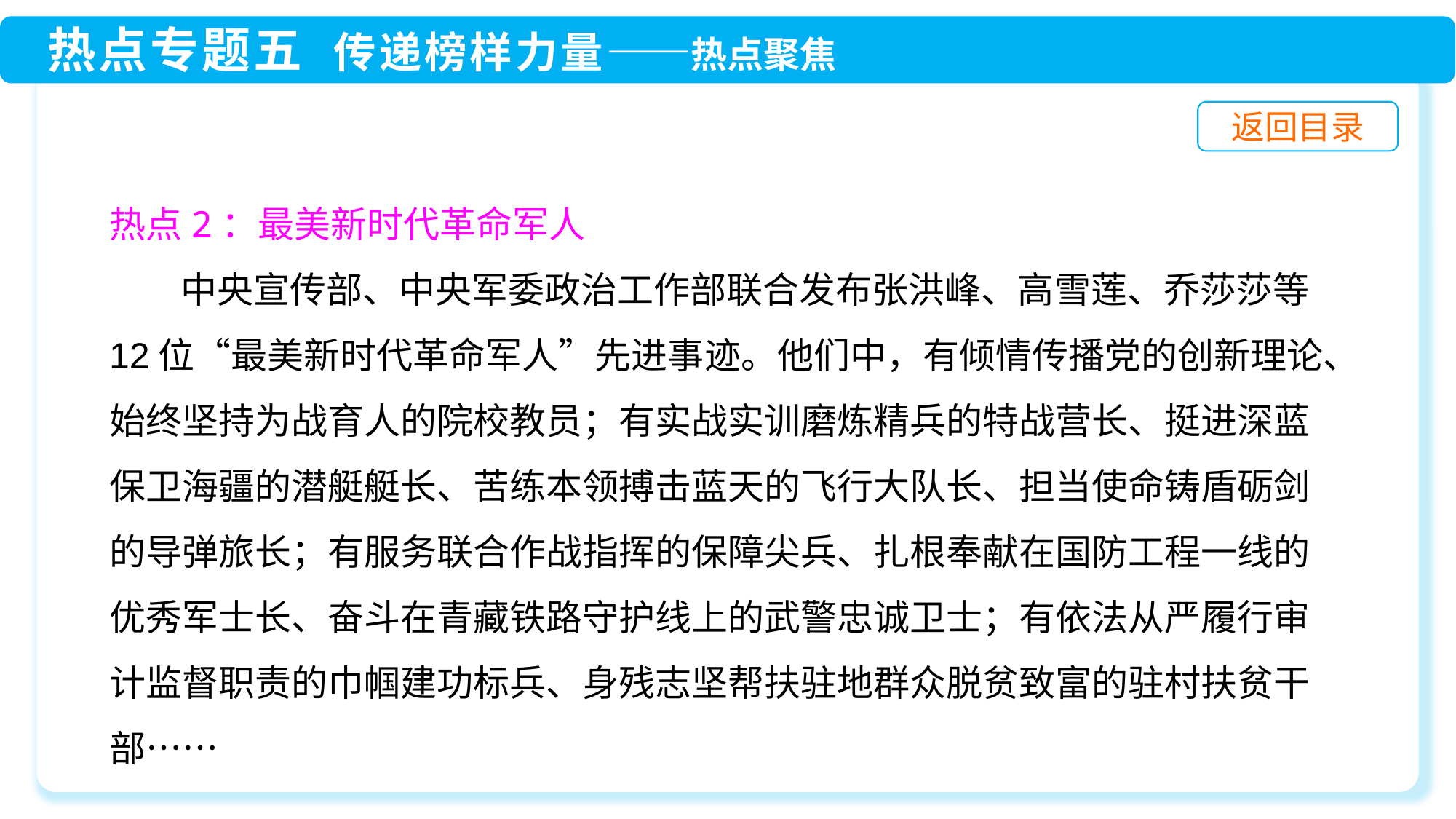

热点2：最美新时代革命军人
 中央宣传部、中央军委政治工作部联合发布张洪峰、高雪莲、乔莎莎等12位“最美新时代革命军人”先进事迹。他们中，有倾情传播党的创新理论、始终坚持为战育人的院校教员；有实战实训磨炼精兵的特战营长、挺进深蓝保卫海疆的潜艇艇长、苦练本领搏击蓝天的飞行大队长、担当使命铸盾砺剑的导弹旅长；有服务联合作战指挥的保障尖兵、扎根奉献在国防工程一线的优秀军士长、奋斗在青藏铁路守护线上的武警忠诚卫士；有依法从严履行审计监督职责的巾帼建功标兵、身残志坚帮扶驻地群众脱贫致富的驻村扶贫干部……